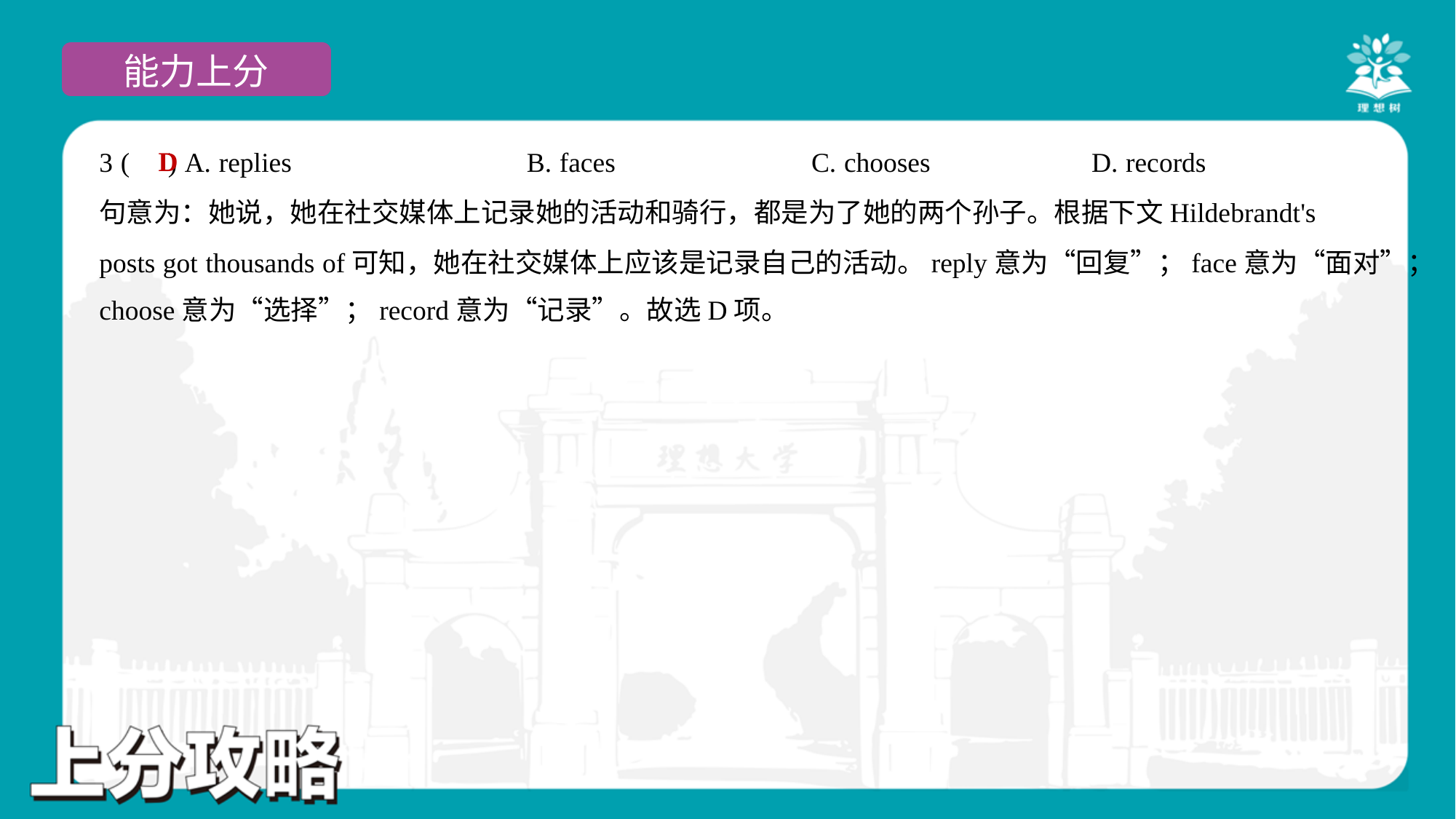

D
3 (     ) A. replies	B. faces	C. chooses	D. records
句意为：她说，她在社交媒体上记录她的活动和骑行，都是为了她的两个孙子。根据下文Hildebrandt's
posts got thousands of可知，她在社交媒体上应该是记录自己的活动。reply意为“回复”；face意为“面对”；
choose意为“选择”；record意为“记录”。故选D项。